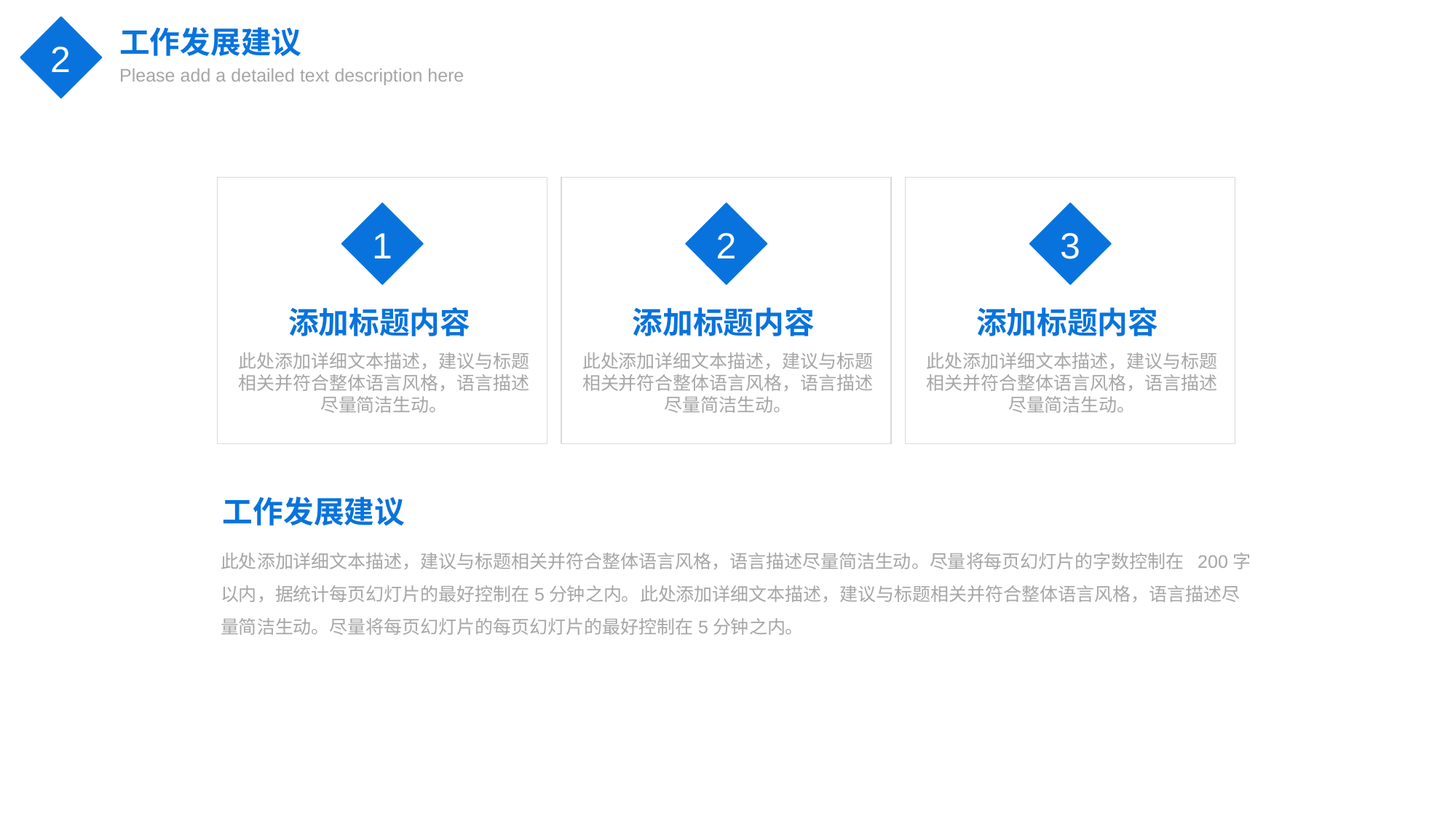

工作发展建议
Please add a detailed text description here

2

1
2
3
添加标题内容
此处添加详细文本描述，建议与标题相关并符合整体语言风格，语言描述尽量简洁生动。
添加标题内容
此处添加详细文本描述，建议与标题相关并符合整体语言风格，语言描述尽量简洁生动。
添加标题内容
此处添加详细文本描述，建议与标题相关并符合整体语言风格，语言描述尽量简洁生动。
工作发展建议
此处添加详细文本描述，建议与标题相关并符合整体语言风格，语言描述尽量简洁生动。尽量将每页幻灯片的字数控制在  200字以内，据统计每页幻灯片的最好控制在5分钟之内。此处添加详细文本描述，建议与标题相关并符合整体语言风格，语言描述尽量简洁生动。尽量将每页幻灯片的每页幻灯片的最好控制在5分钟之内。